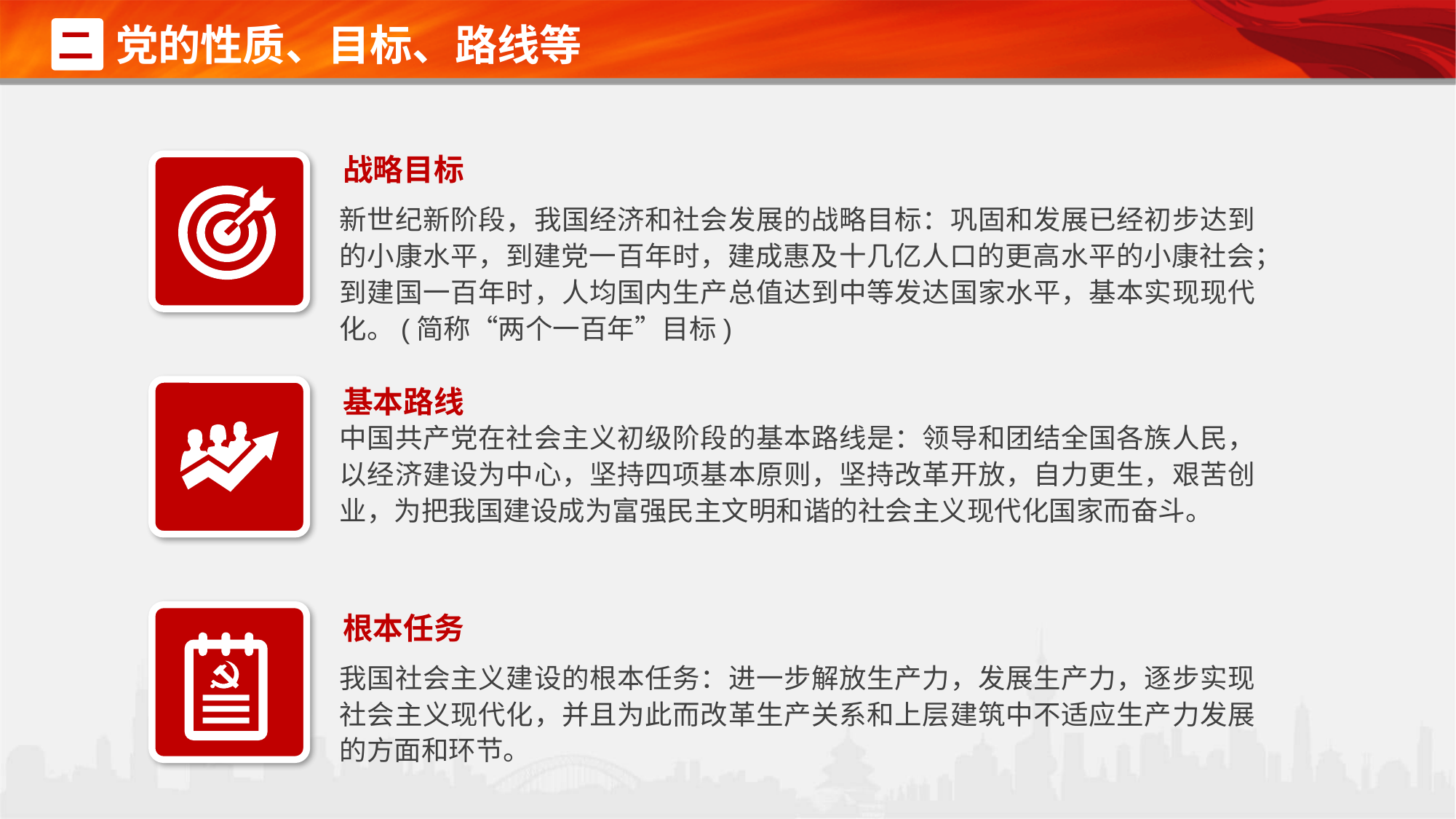

党的性质、目标、路线等
二

战略目标

新世纪新阶段，我国经济和社会发展的战略目标：巩固和发展已经初步达到的小康水平，到建党一百年时，建成惠及十几亿人口的更高水平的小康社会；到建国一百年时，人均国内生产总值达到中等发达国家水平，基本实现现代化。(简称“两个一百年”目标)
基本路线

中国共产党在社会主义初级阶段的基本路线是：领导和团结全国各族人民，以经济建设为中心，坚持四项基本原则，坚持改革开放，自力更生，艰苦创业，为把我国建设成为富强民主文明和谐的社会主义现代化国家而奋斗。

根本任务

我国社会主义建设的根本任务：进一步解放生产力，发展生产力，逐步实现社会主义现代化，并且为此而改革生产关系和上层建筑中不适应生产力发展的方面和环节。